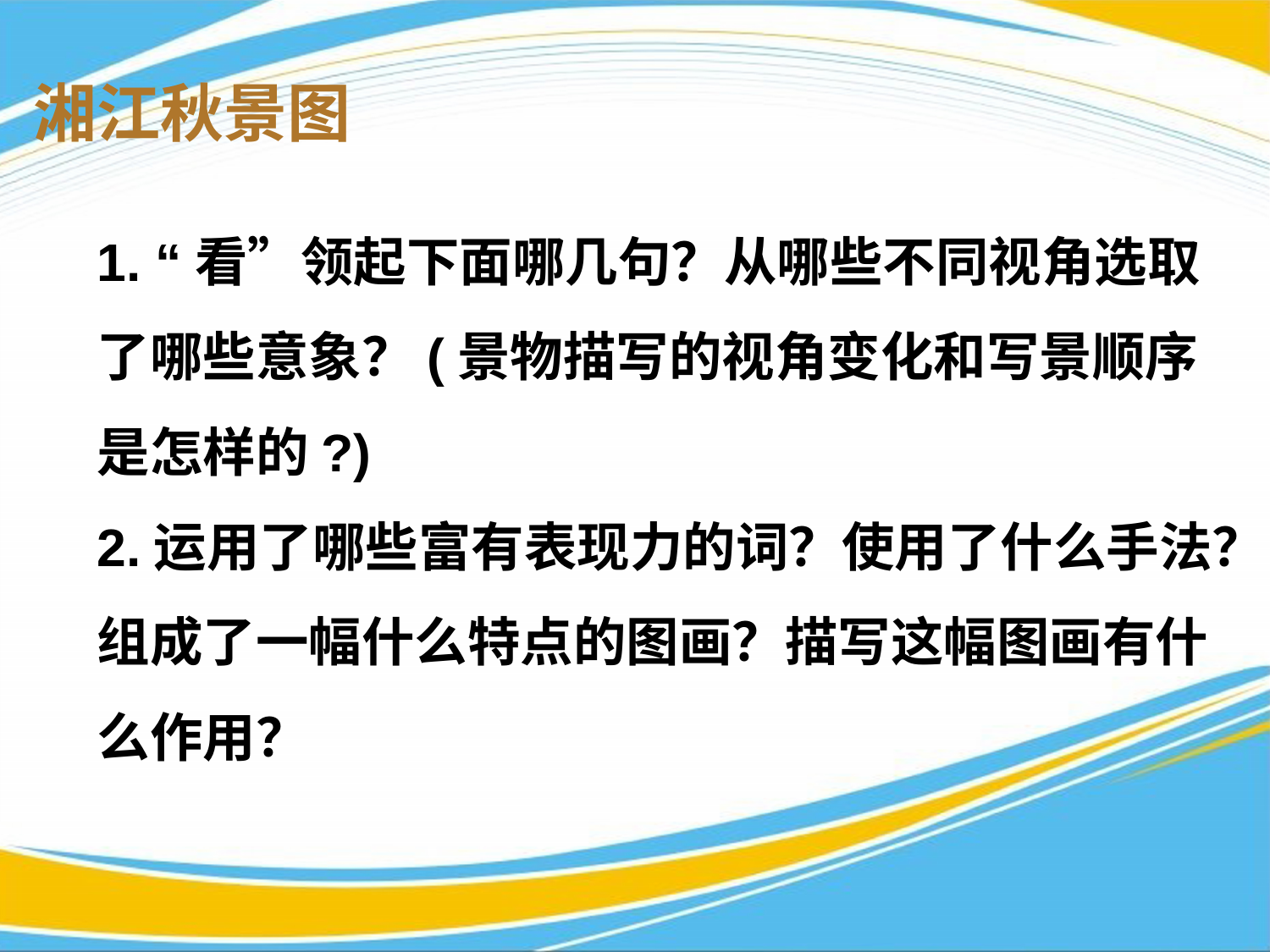

# 湘江秋景图
1. “看”领起下面哪几句？从哪些不同视角选取了哪些意象？(景物描写的视角变化和写景顺序是怎样的?)
2.运用了哪些富有表现力的词？使用了什么手法？组成了一幅什么特点的图画？描写这幅图画有什么作用？